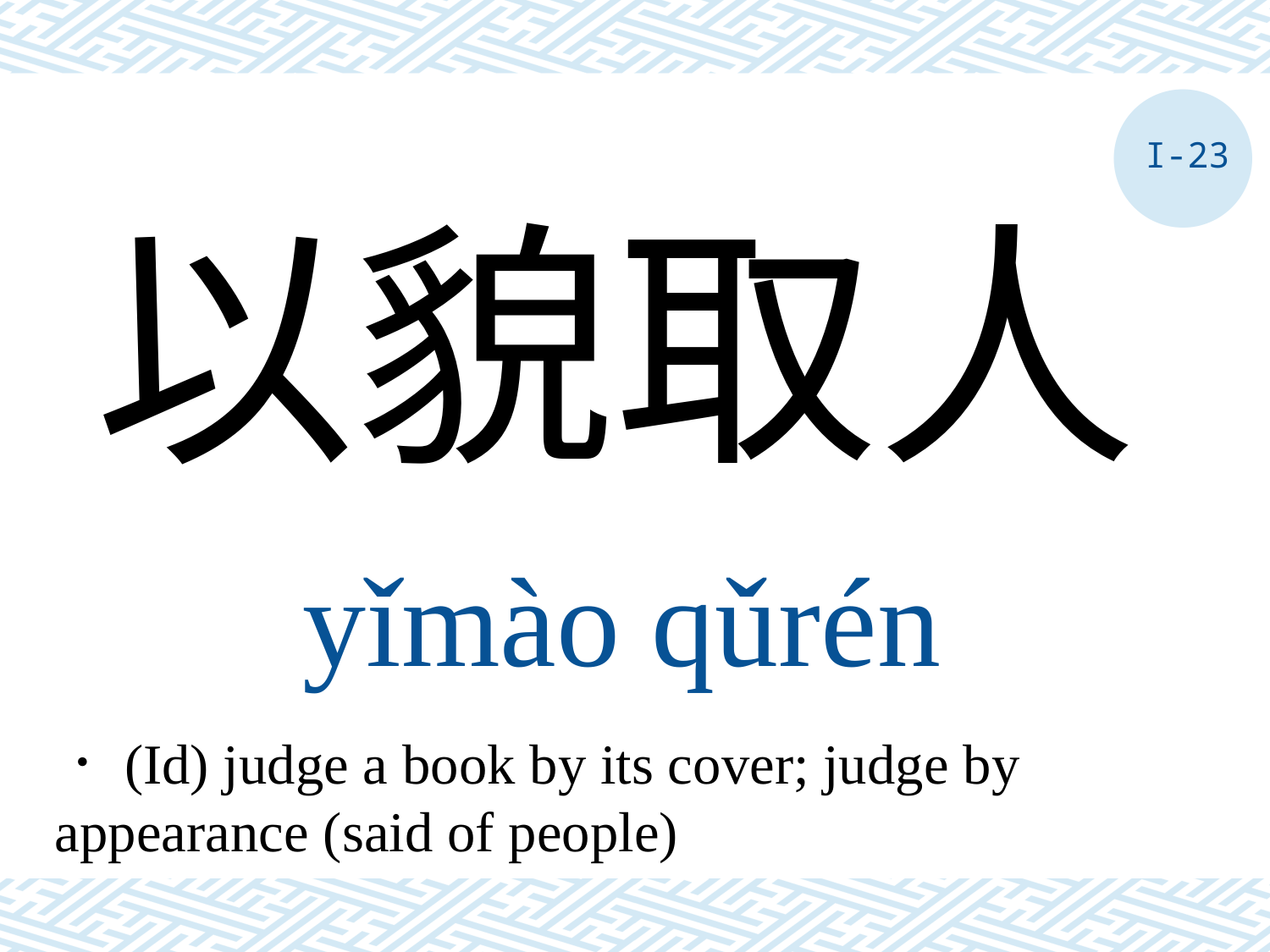

I-23

以貌取人
yǐmào qǔrén
．(Id) judge a book by its cover; judge by appearance (said of people)